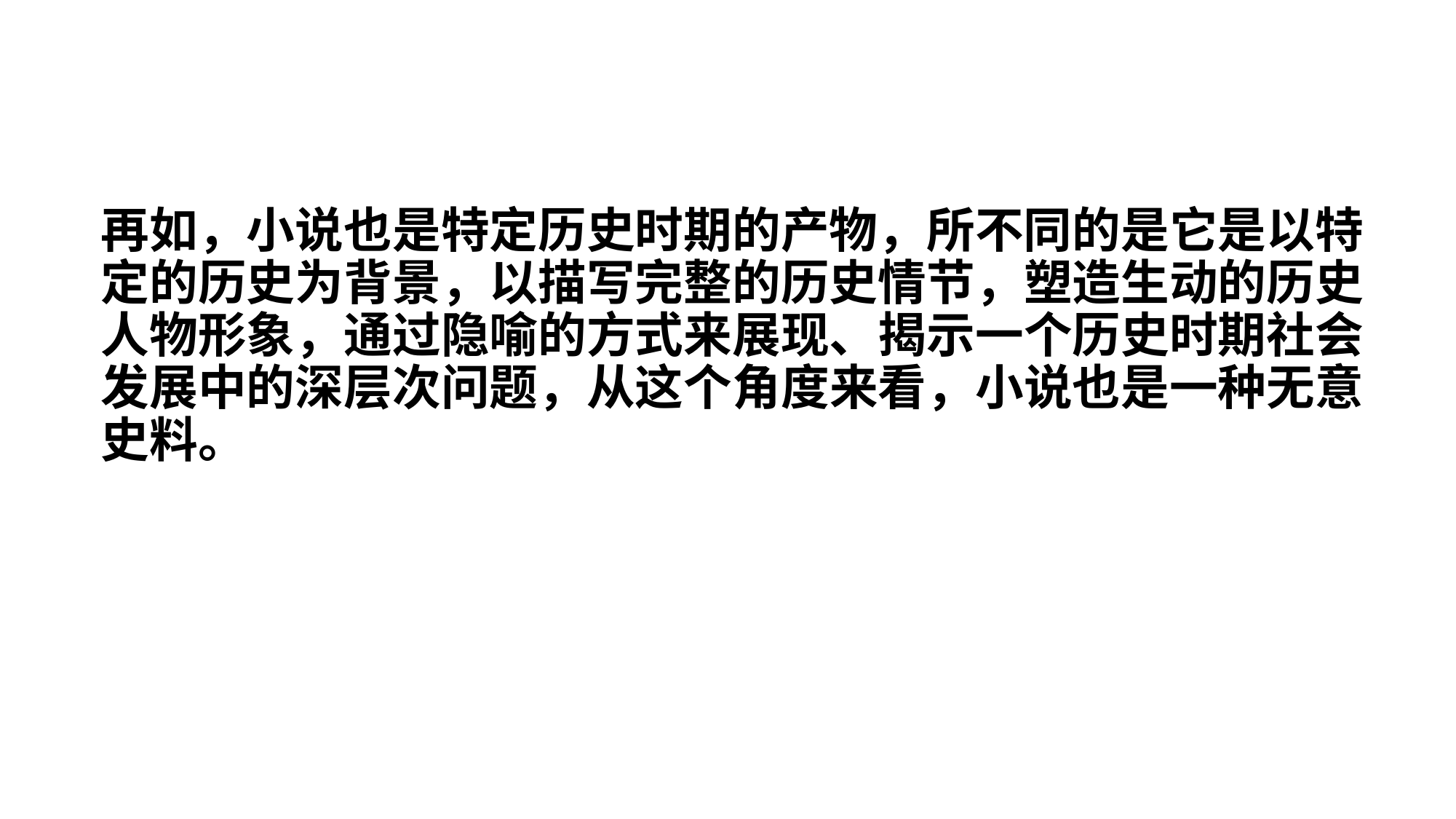

# 再如，小说也是特定历史时期的产物，所不同的是它是以特定的历史为背景，以描写完整的历史情节，塑造生动的历史人物形象，通过隐喻的方式来展现、揭示一个历史时期社会发展中的深层次问题，从这个角度来看，小说也是一种无意史料。